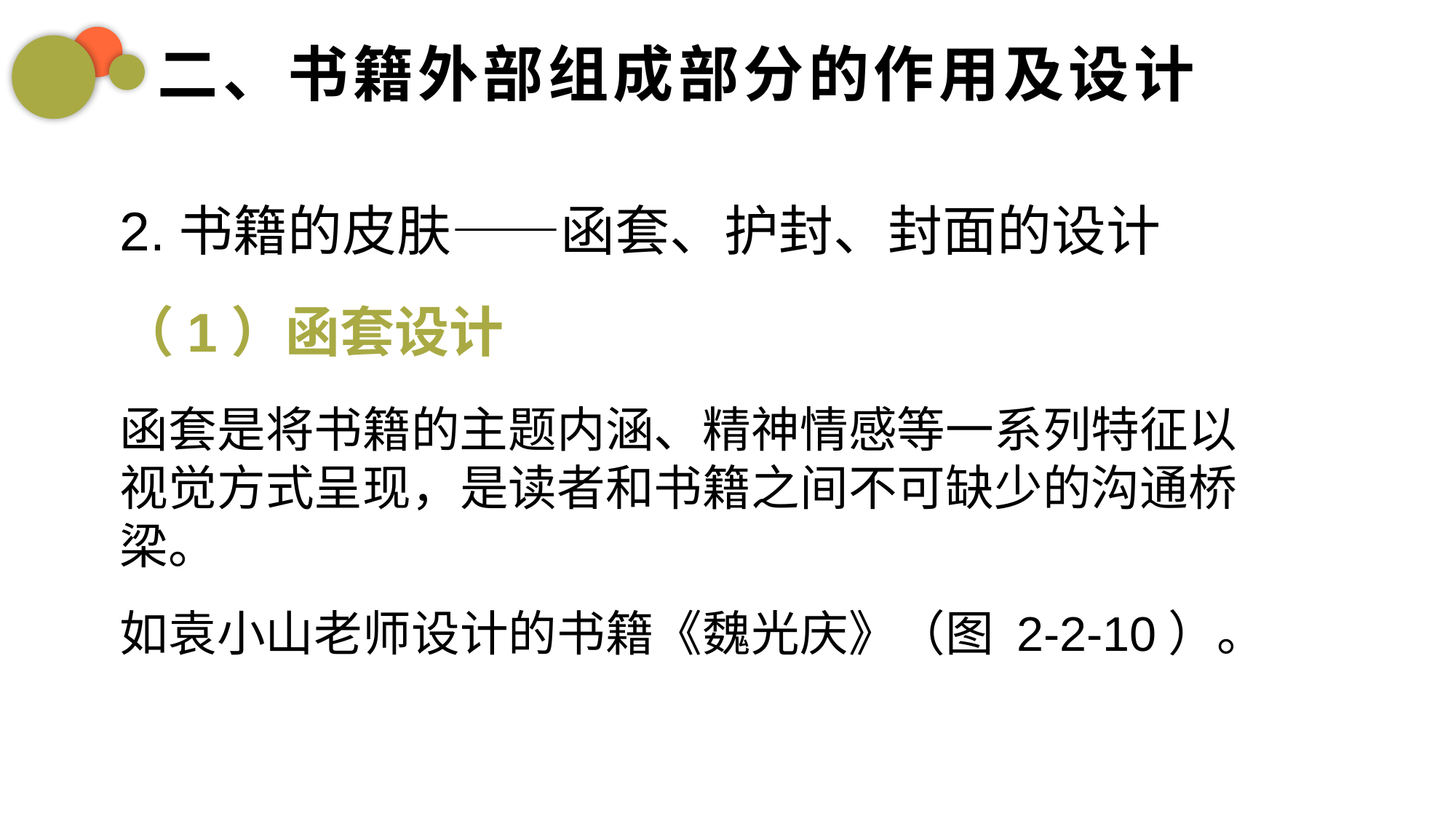

二、书籍外部组成部分的作用及设计
2.书籍的皮肤——函套、护封、封面的设计
（1）函套设计
函套是将书籍的主题内涵、精神情感等一系列特征以视觉方式呈现，是读者和书籍之间不可缺少的沟通桥
梁。
如袁小山老师设计的书籍《魏光庆》（图 2-2-10）。